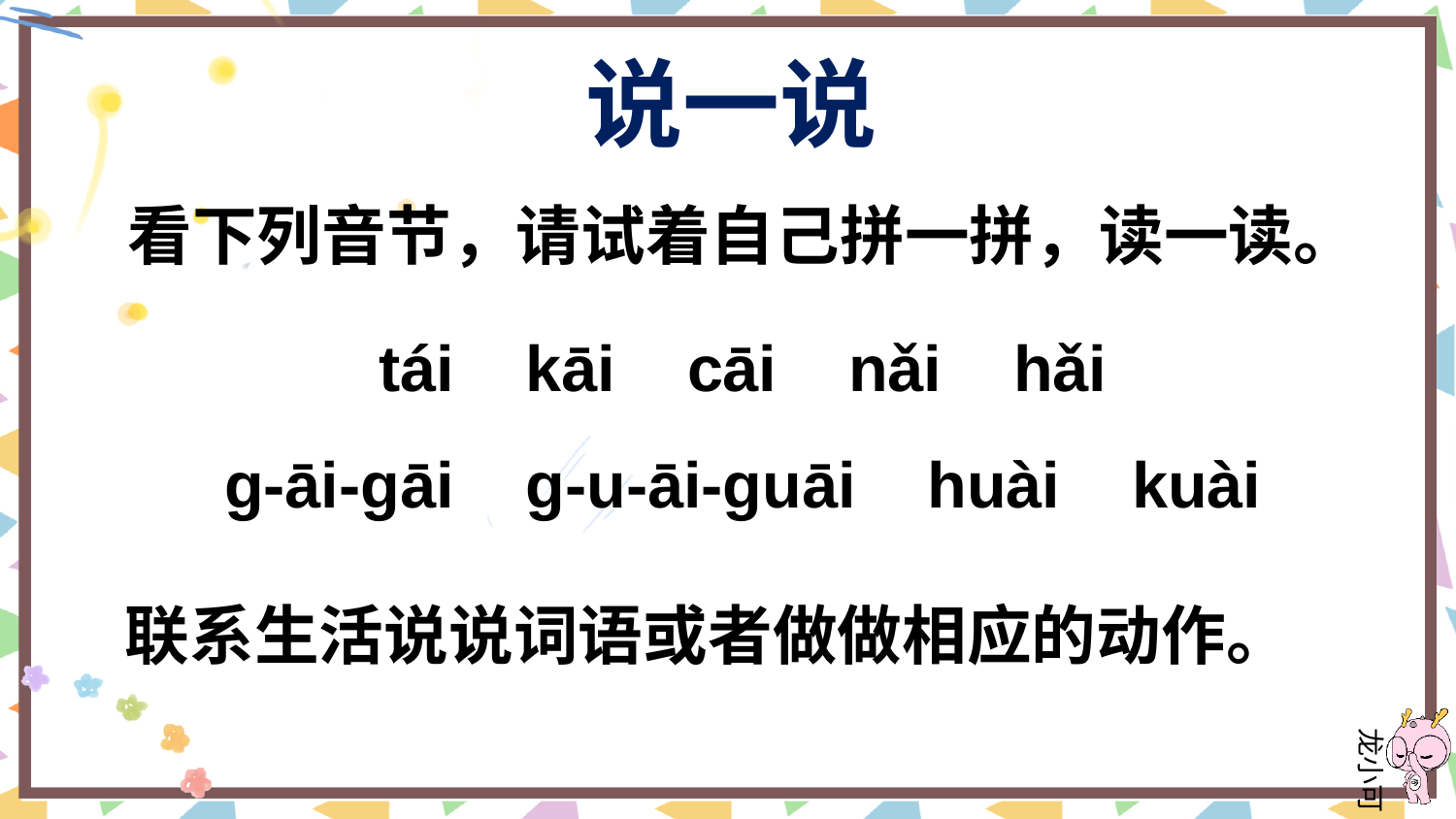

说一说
看下列音节，请试着自己拼一拼，读一读。
tái    kāi    cāi    nǎi    hǎi
ɡ-āi-ɡāi    ɡ-u-āi-ɡuāi    huài    kuài
联系生活说说词语或者做做相应的动作。